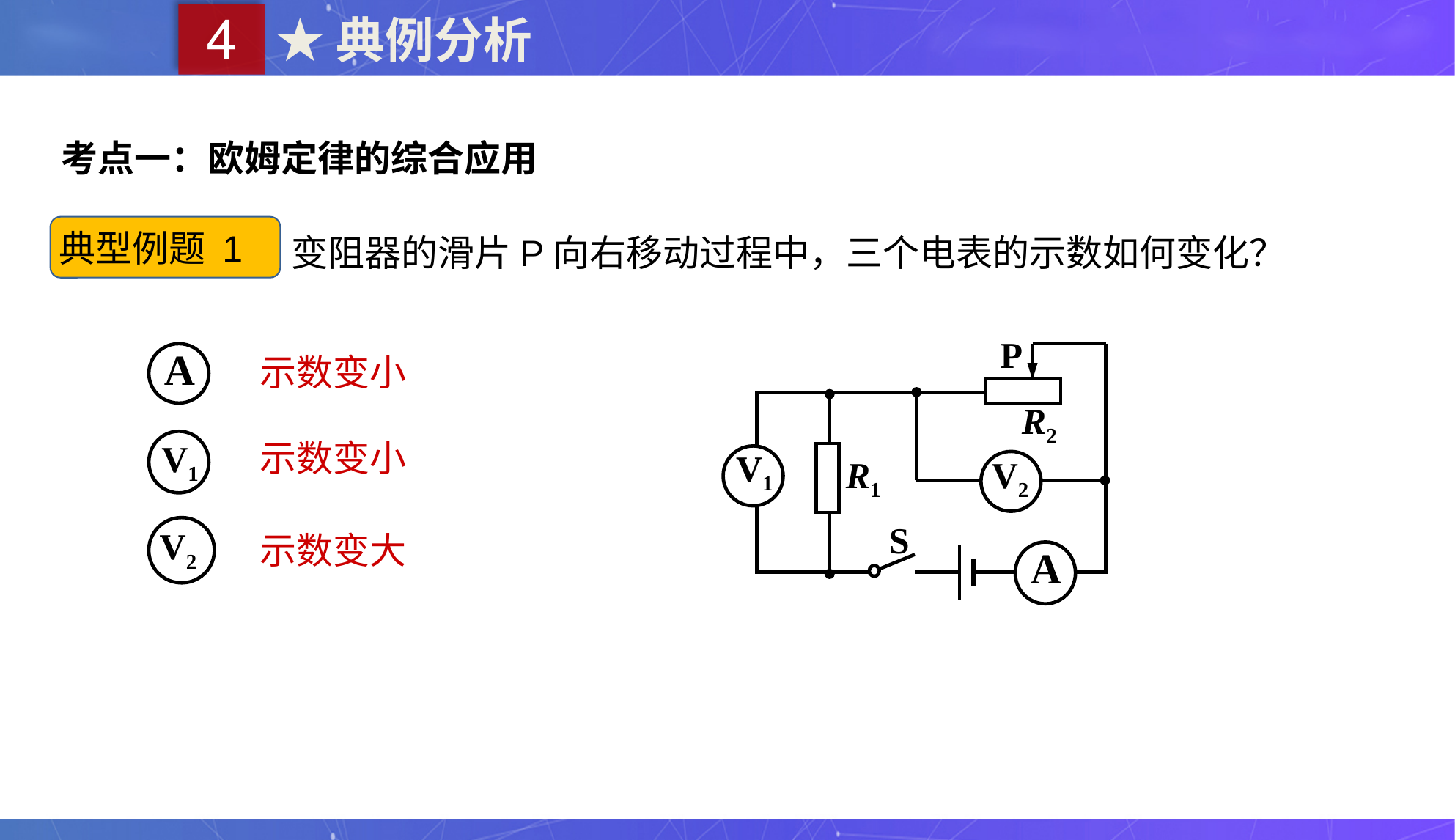

4
★典例分析
考点一：欧姆定律的综合应用
变阻器的滑片P向右移动过程中，三个电表的示数如何变化？
典型例题 1
P

R2
V1

V2

R1

S
A

A

示数变小
示数变小

V1

V2
示数变大